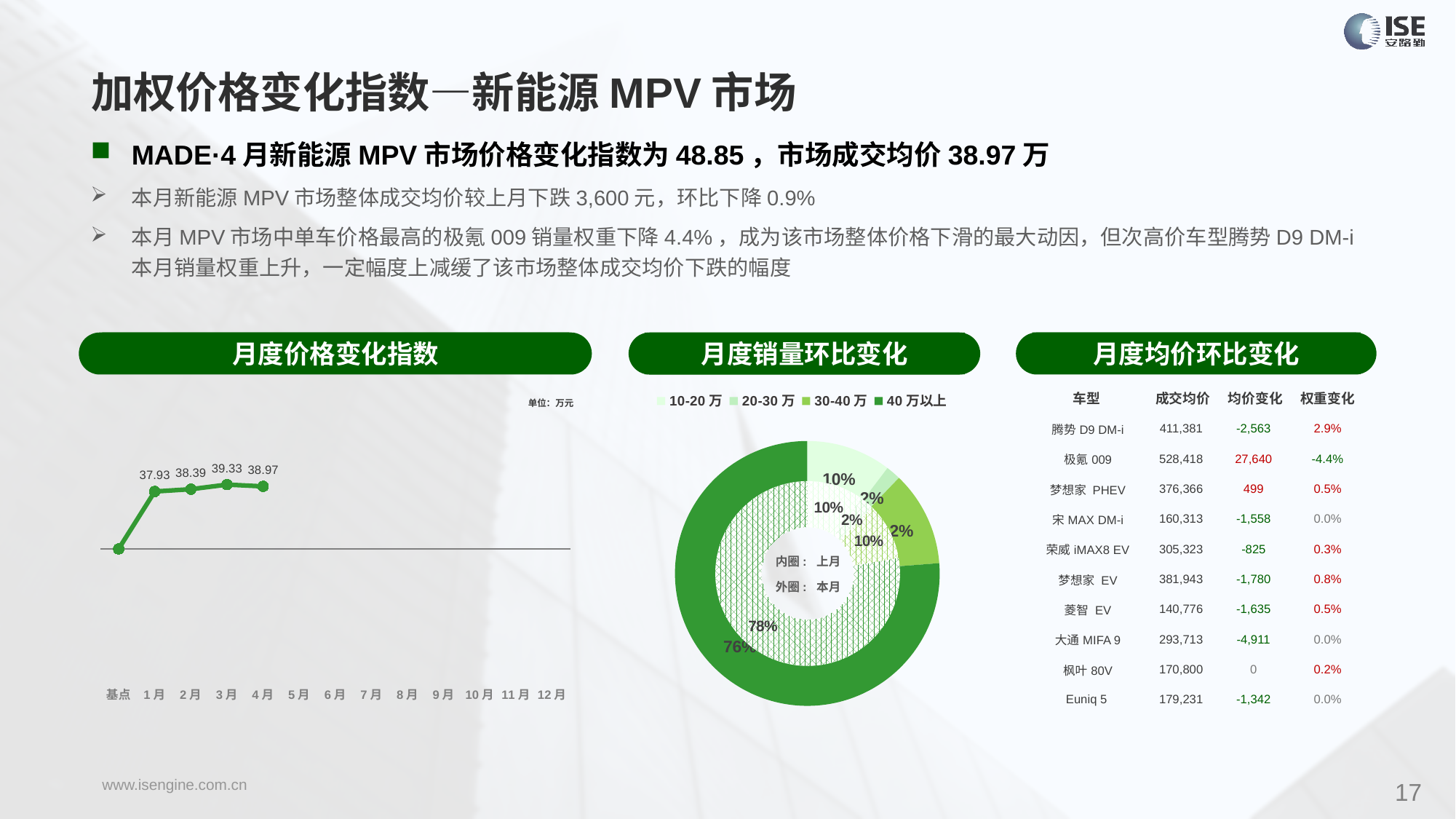

加权价格变化指数—新能源MPV市场
MADE·4月新能源MPV市场价格变化指数为48.85，市场成交均价38.97万
本月新能源MPV市场整体成交均价较上月下跌3,600元，环比下降0.9%
本月MPV市场中单车价格最高的极氪009销量权重下降4.4%，成为该市场整体价格下滑的最大动因，但次高价车型腾势D9 DM-i本月销量权重上升，一定幅度上减缓了该市场整体成交均价下跌的幅度
月度价格变化指数

月度均价环比变化

月度销量环比变化

| 车型 | 成交均价 | 均价变化 | 权重变化 |
| --- | --- | --- | --- |
| 腾势D9 DM-i | 411,381 | -2,563 | 2.9% |
| 极氪009 | 528,418 | 27,640 | -4.4% |
| 梦想家 PHEV | 376,366 | 499 | 0.5% |
| 宋MAX DM-i | 160,313 | -1,558 | 0.0% |
| 荣威iMAX8 EV | 305,323 | -825 | 0.3% |
| 梦想家 EV | 381,943 | -1,780 | 0.8% |
| 菱智 EV | 140,776 | -1,635 | 0.5% |
| 大通MIFA 9 | 293,713 | -4,911 | 0.0% |
| 枫叶80V | 170,800 | 0 | 0.2% |
| Euniq 5 | 179,231 | -1,342 | 0.0% |

### Chart

| Category | Y2022 |
|---|---|
| 基点 | 0.0 |
| 1月 | 44.86 |
| 2月 | 46.64 |
| 3月 | 50.21 |
| 4月 | 48.85 |
| 5月 | None |
| 6月 | None |
| 7月 | None |
| 8月 | None |
| 9月 | None |
| 10月 | None |
| 11月 | None |
| 12月 | None |

### Chart

| Category | 销量 |
|---|---|
| 10-20万 | 1522.0 |
| 20-30万 | 266.0 |
| 30-40万 | 1705.0 |
| 40万以上 | 11201.0 |
单位：万元

### Chart

| Category | 销量 |
|---|---|
| 10-20万 | 1457.0 |
| 20-30万 | 360.0 |
| 30-40万 | 1470.0 |
内圈:  上月
外圈:  本月
17